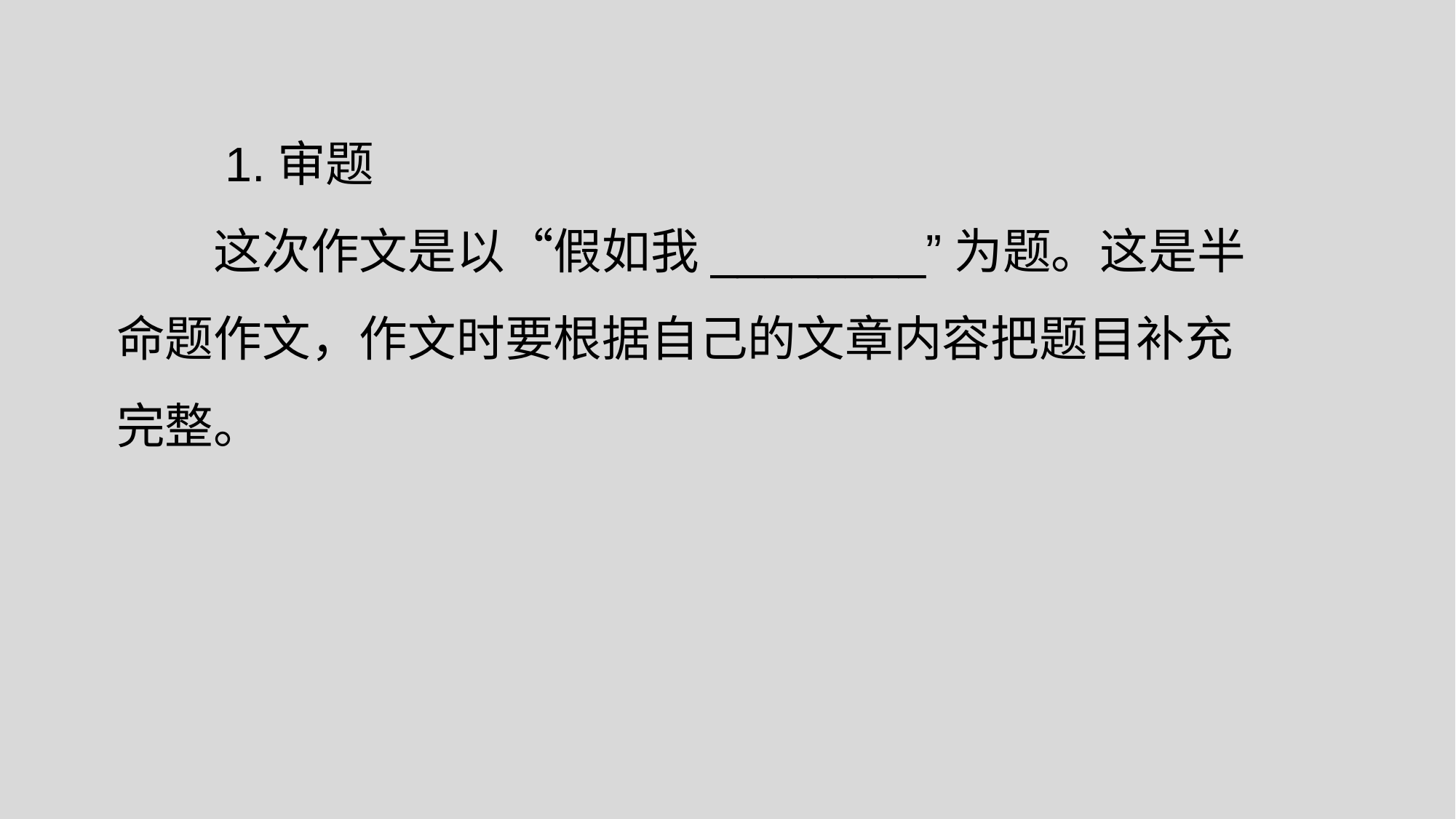

1.审题
　　这次作文是以“假如我________”为题。这是半
命题作文，作文时要根据自己的文章内容把题目补充
完整。